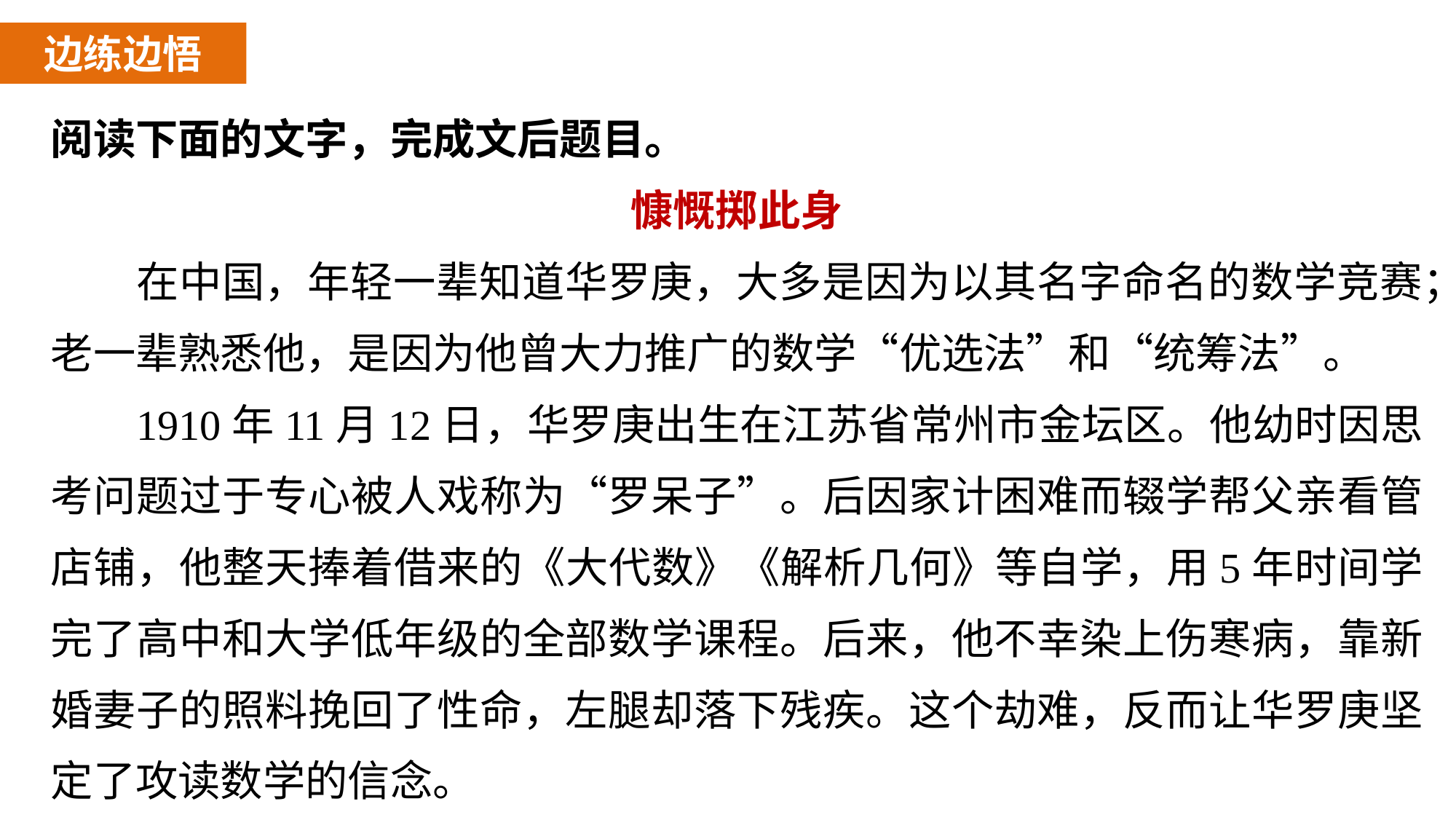

边练边悟
阅读下面的文字，完成文后题目。
慷慨掷此身
在中国，年轻一辈知道华罗庚，大多是因为以其名字命名的数学竞赛；老一辈熟悉他，是因为他曾大力推广的数学“优选法”和“统筹法”。
1910年11月12日，华罗庚出生在江苏省常州市金坛区。他幼时因思考问题过于专心被人戏称为“罗呆子”。后因家计困难而辍学帮父亲看管店铺，他整天捧着借来的《大代数》《解析几何》等自学，用5年时间学完了高中和大学低年级的全部数学课程。后来，他不幸染上伤寒病，靠新婚妻子的照料挽回了性命，左腿却落下残疾。这个劫难，反而让华罗庚坚定了攻读数学的信念。